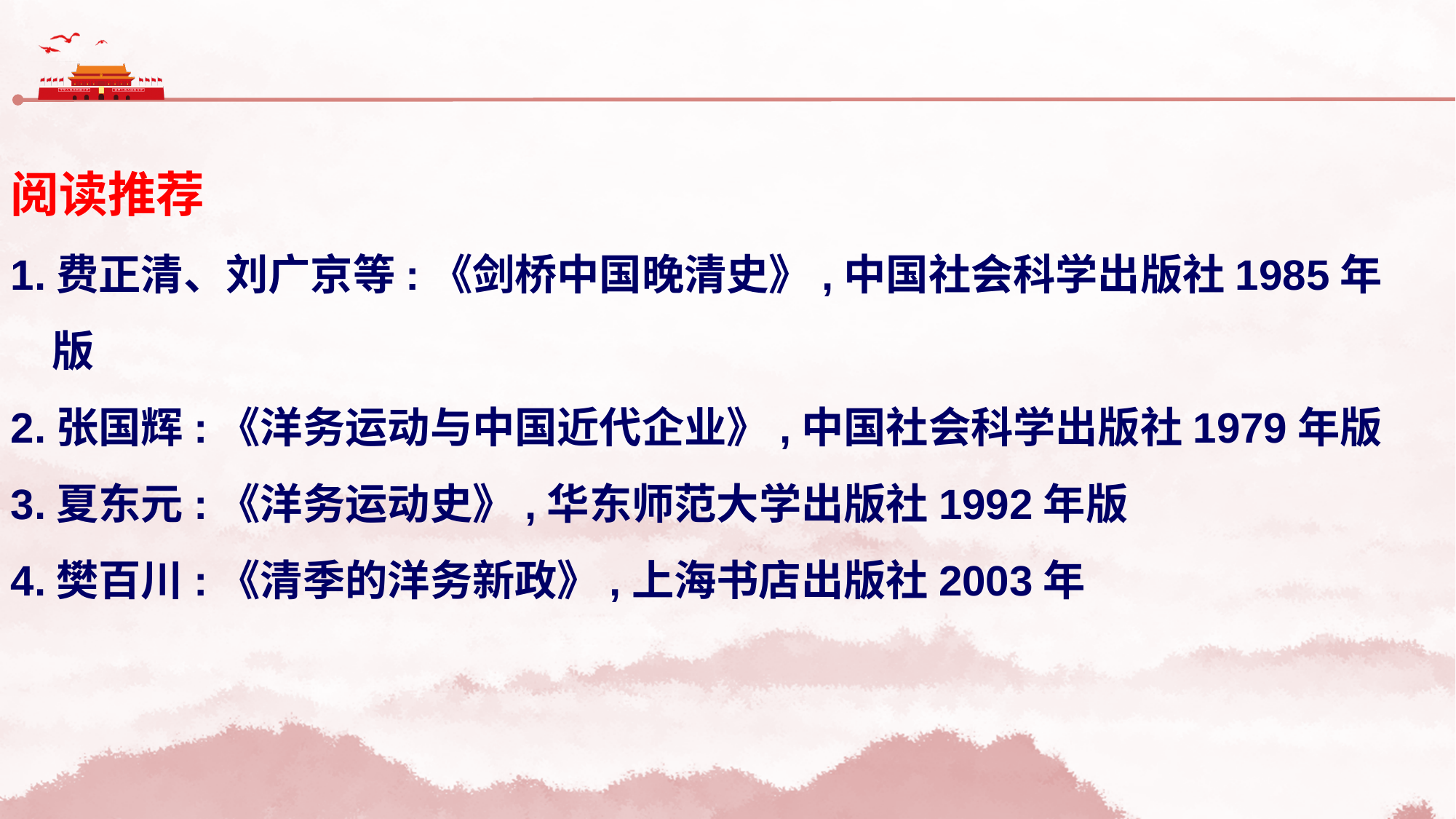

阅读推荐
1.费正清、刘广京等:《剑桥中国晚清史》,中国社会科学出版社1985年版
2.张国辉:《洋务运动与中国近代企业》,中国社会科学出版社1979年版
3.夏东元:《洋务运动史》,华东师范大学出版社1992年版
4.樊百川:《清季的洋务新政》,上海书店出版社2003年